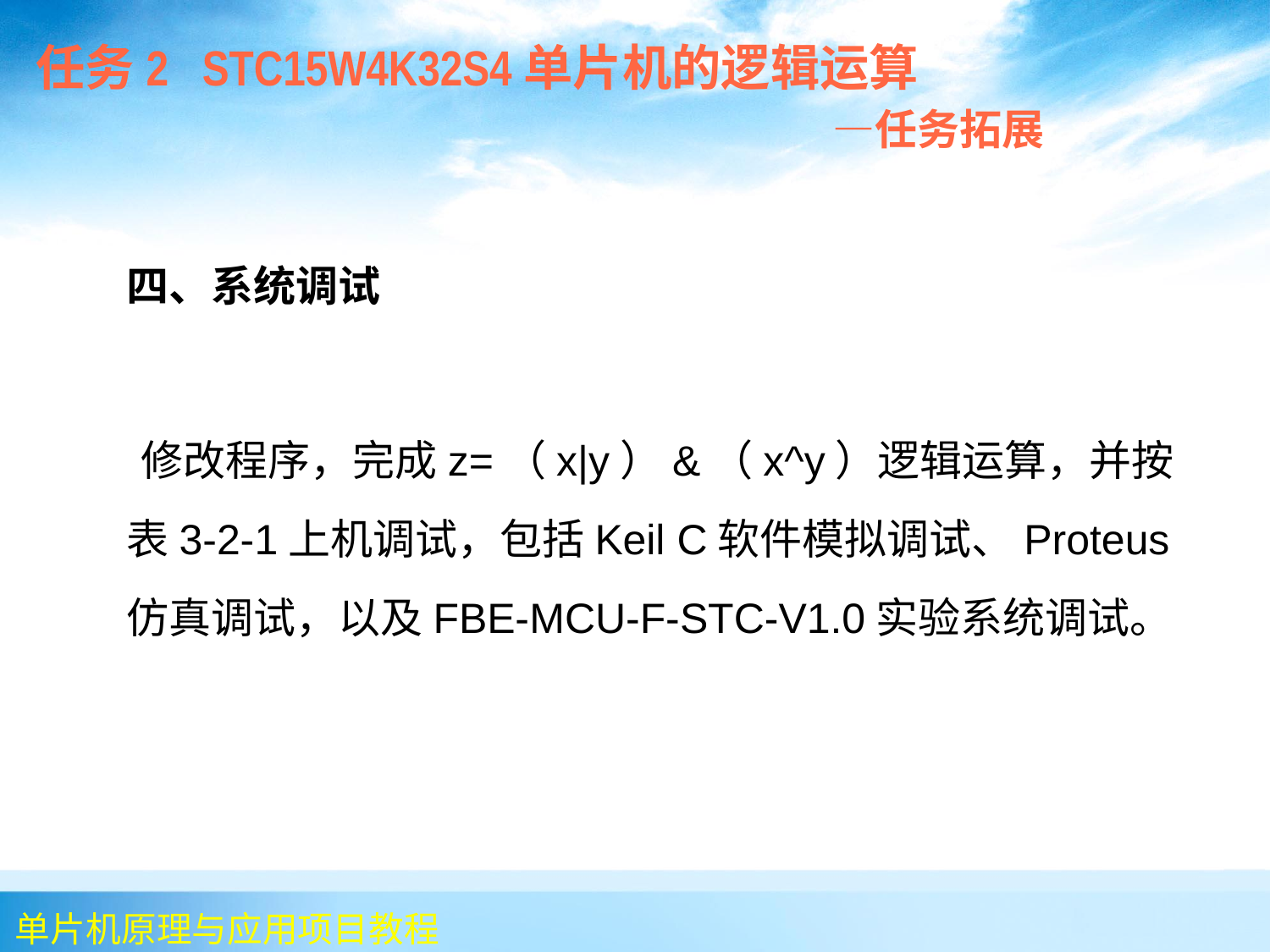

任务2   STC15W4K32S4单片机的逻辑运算
                                                                       —任务拓展
    四、系统调试

      修改程序，完成z=（x|y）&（x^y）逻辑运算，并按表3-2-1上机调试，包括Keil C软件模拟调试、Proteus仿真调试，以及FBE-MCU-F-STC-V1.0实验系统调试。